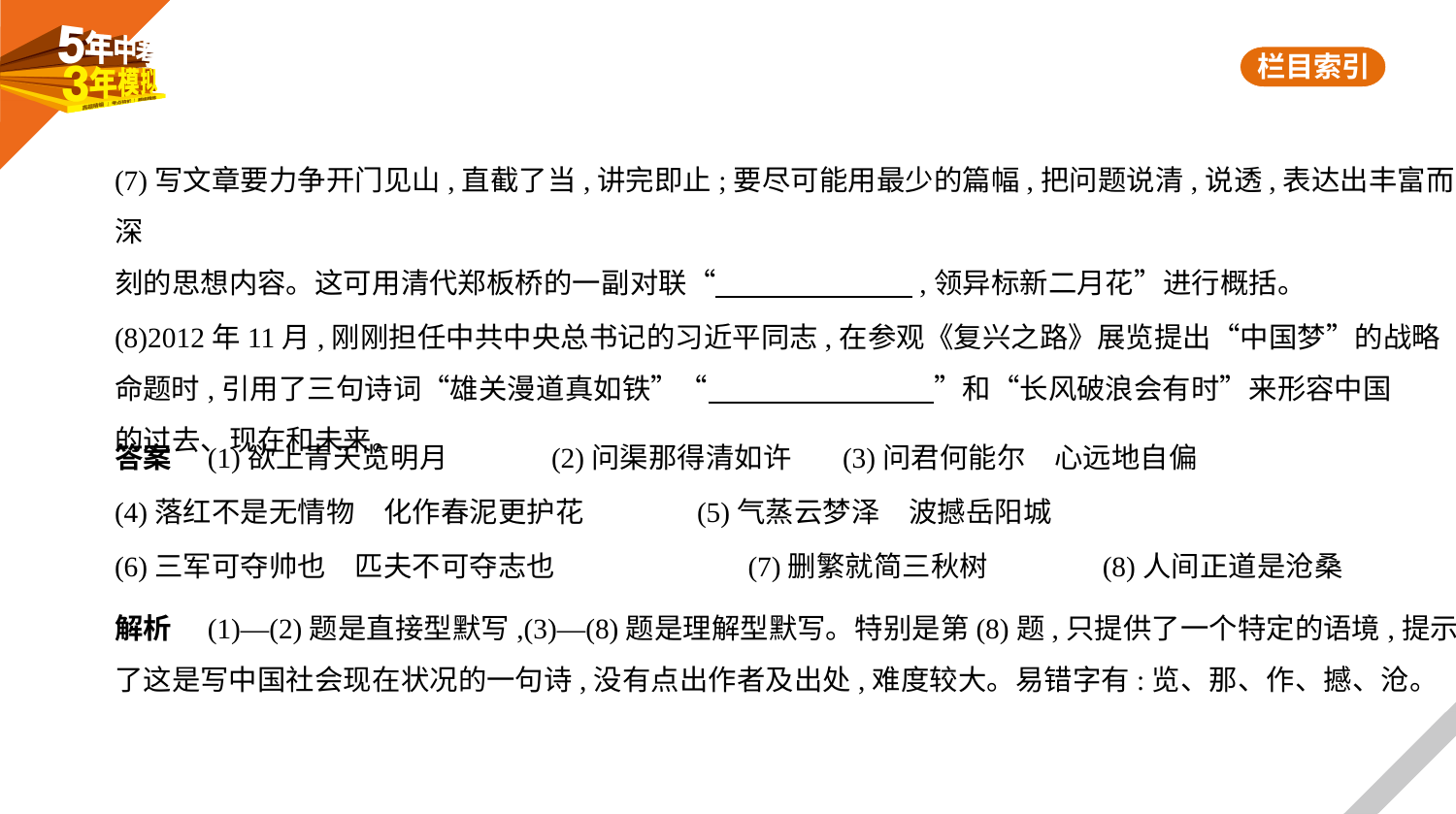

(7)写文章要力争开门见山,直截了当,讲完即止;要尽可能用最少的篇幅,把问题说清,说透,表达出丰富而深
刻的思想内容。这可用清代郑板桥的一副对联“　　　　　　    ,领异标新二月花”进行概括。
(8)2012年11月,刚刚担任中共中央总书记的习近平同志,在参观《复兴之路》展览提出“中国梦”的战略
命题时,引用了三句诗词“雄关漫道真如铁”“　　　　　　　    ”和“长风破浪会有时”来形容中国
的过去、现在和未来。
答案　(1)欲上青天览明月	(2)问渠那得清如许	(3)问君何能尔　心远地自偏
(4)落红不是无情物　化作春泥更护花	(5)气蒸云梦泽　波撼岳阳城
(6)三军可夺帅也　匹夫不可夺志也	       (7)删繁就简三秋树                 (8)人间正道是沧桑
解析　(1)—(2)题是直接型默写,(3)—(8)题是理解型默写。特别是第(8)题,只提供了一个特定的语境,提示
了这是写中国社会现在状况的一句诗,没有点出作者及出处,难度较大。易错字有:览、那、作、撼、沧。